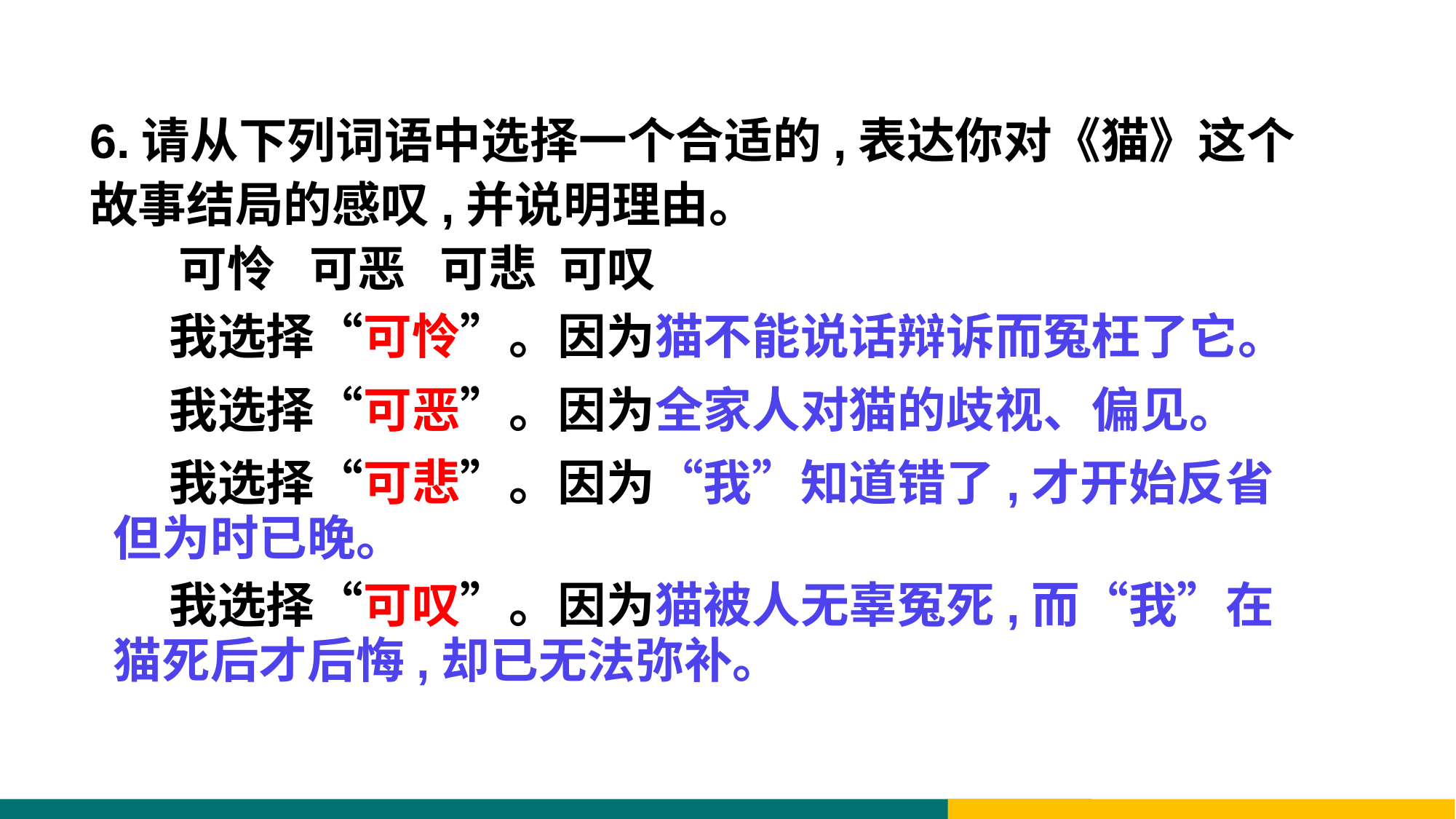

6.请从下列词语中选择一个合适的,表达你对《猫》这个故事结局的感叹,并说明理由。
       可怜   可恶   可悲  可叹
    我选择“可怜”。因为猫不能说话辩诉而冤枉了它。
    我选择“可恶”。因为全家人对猫的歧视、偏见。
    我选择“可悲”。因为“我”知道错了,才开始反省但为时已晚。
    我选择“可叹”。因为猫被人无辜冤死,而“我”在猫死后才后悔,却已无法弥补。